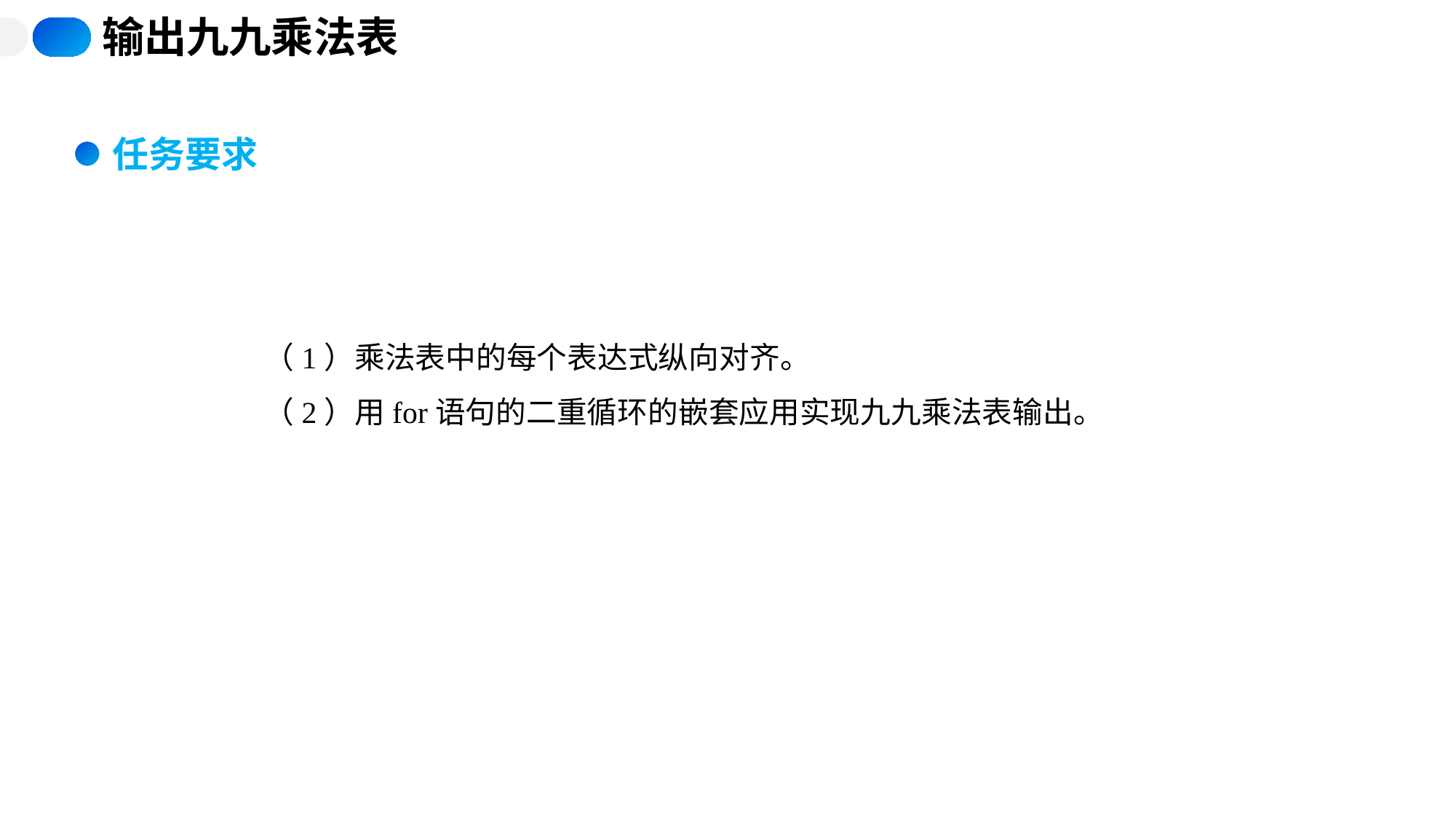

输出九九乘法表
任务要求

（1）乘法表中的每个表达式纵向对齐。
（2）用for语句的二重循环的嵌套应用实现九九乘法表输出。